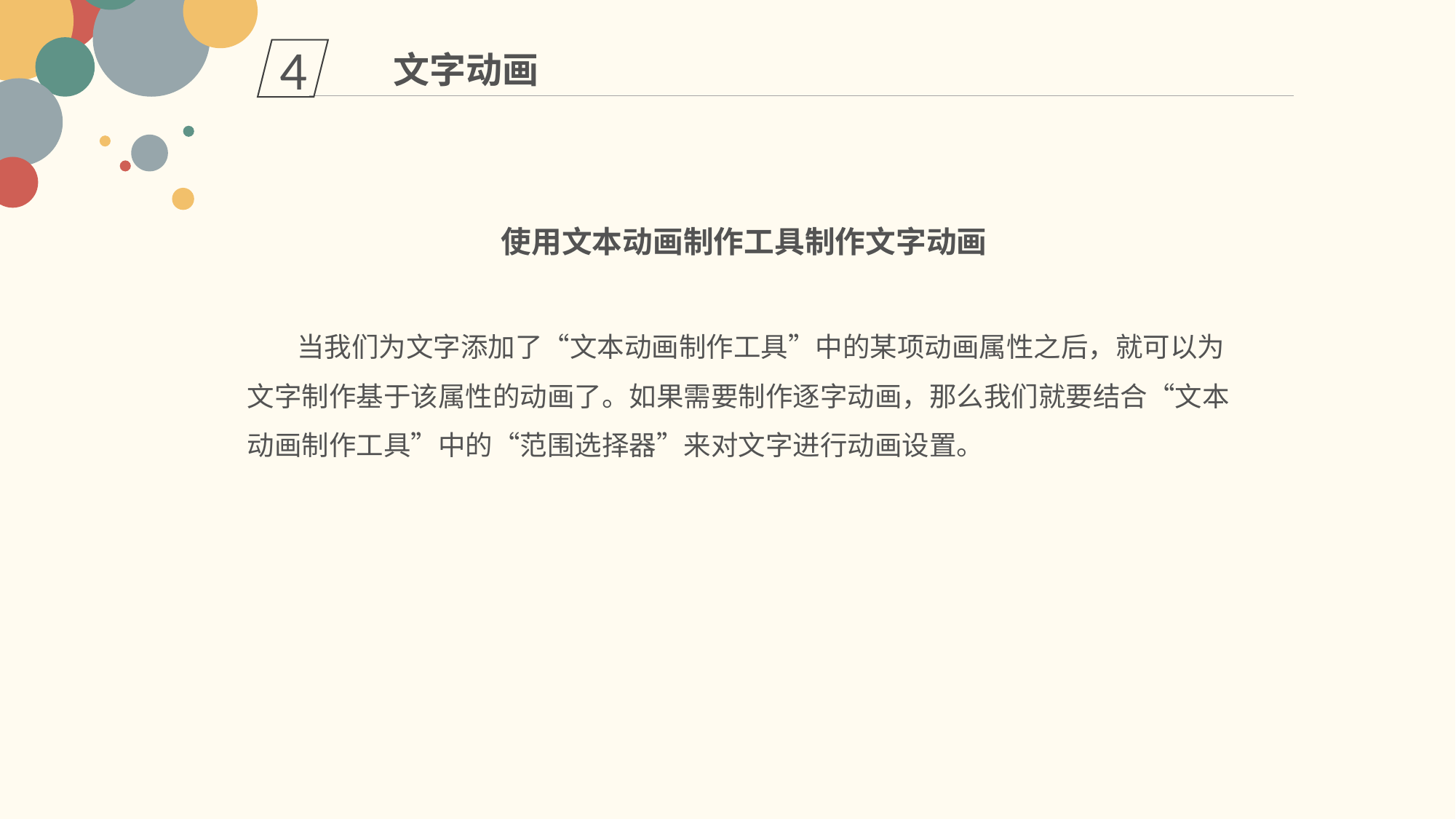

4
文字动画
使用文本动画制作工具制作文字动画

       当我们为文字添加了“文本动画制作工具”中的某项动画属性之后，就可以为文字制作基于该属性的动画了。如果需要制作逐字动画，那么我们就要结合“文本动画制作工具”中的“范围选择器”来对文字进行动画设置。